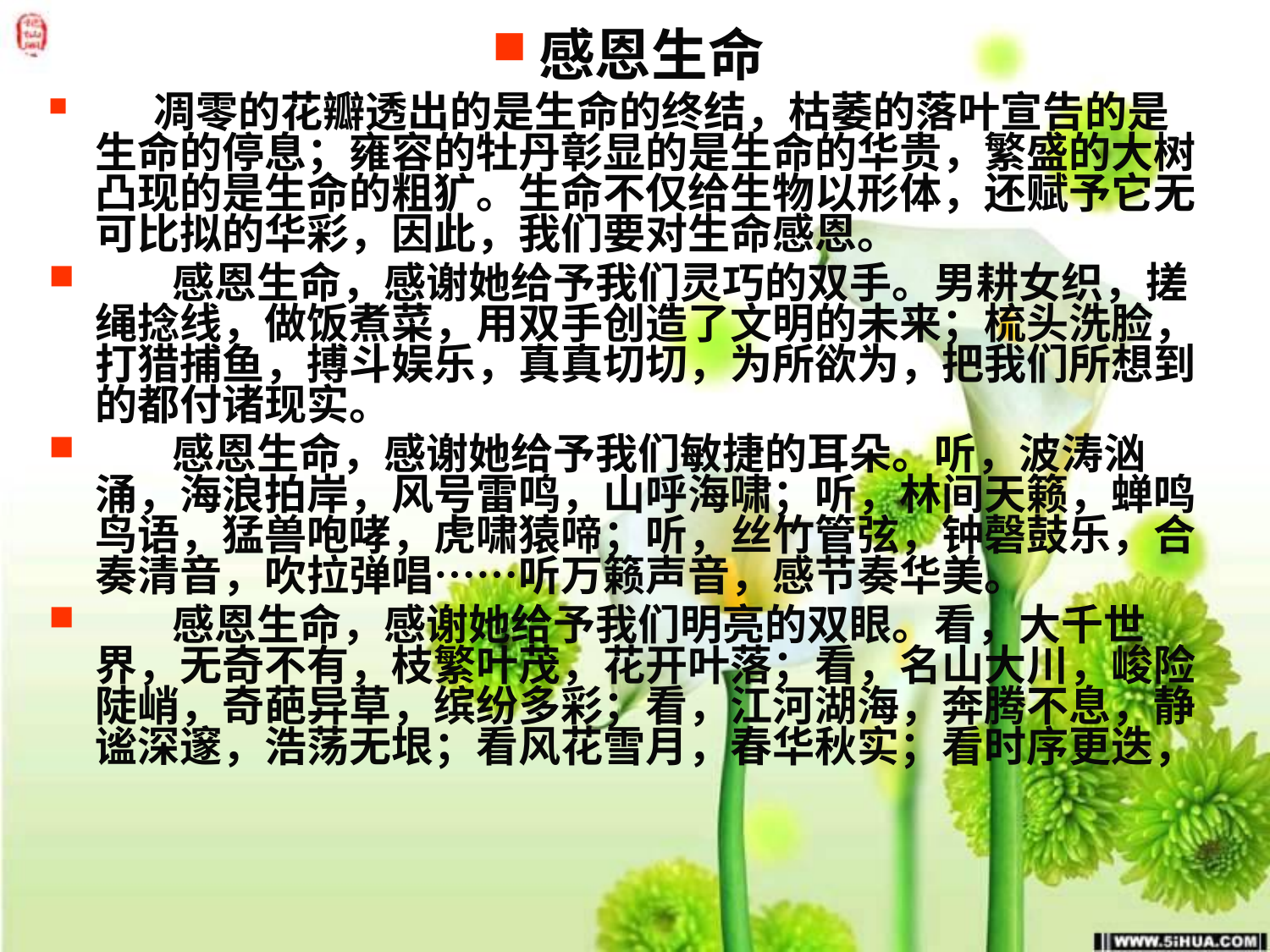

感恩生命
       凋零的花瓣透出的是生命的终结，枯萎的落叶宣告的是生命的停息；雍容的牡丹彰显的是生命的华贵，繁盛的大树凸现的是生命的粗犷。生命不仅给生物以形体，还赋予它无可比拟的华彩，因此，我们要对生命感恩。
       感恩生命，感谢她给予我们灵巧的双手。男耕女织，搓绳捻线，做饭煮菜，用双手创造了文明的未来；梳头洗脸，打猎捕鱼，搏斗娱乐，真真切切，为所欲为，把我们所想到的都付诸现实。
       感恩生命，感谢她给予我们敏捷的耳朵。听，波涛汹涌，海浪拍岸，风号雷鸣，山呼海啸；听，林间天籁，蝉鸣鸟语，猛兽咆哮，虎啸猿啼；听，丝竹管弦，钟磬鼓乐，合奏清音，吹拉弹唱……听万籁声音，感节奏华美。
       感恩生命，感谢她给予我们明亮的双眼。看，大千世界，无奇不有，枝繁叶茂，花开叶落；看，名山大川，峻险陡峭，奇葩异草，缤纷多彩；看，江河湖海，奔腾不息，静谧深邃，浩荡无垠；看风花雪月，春华秋实；看时序更迭，